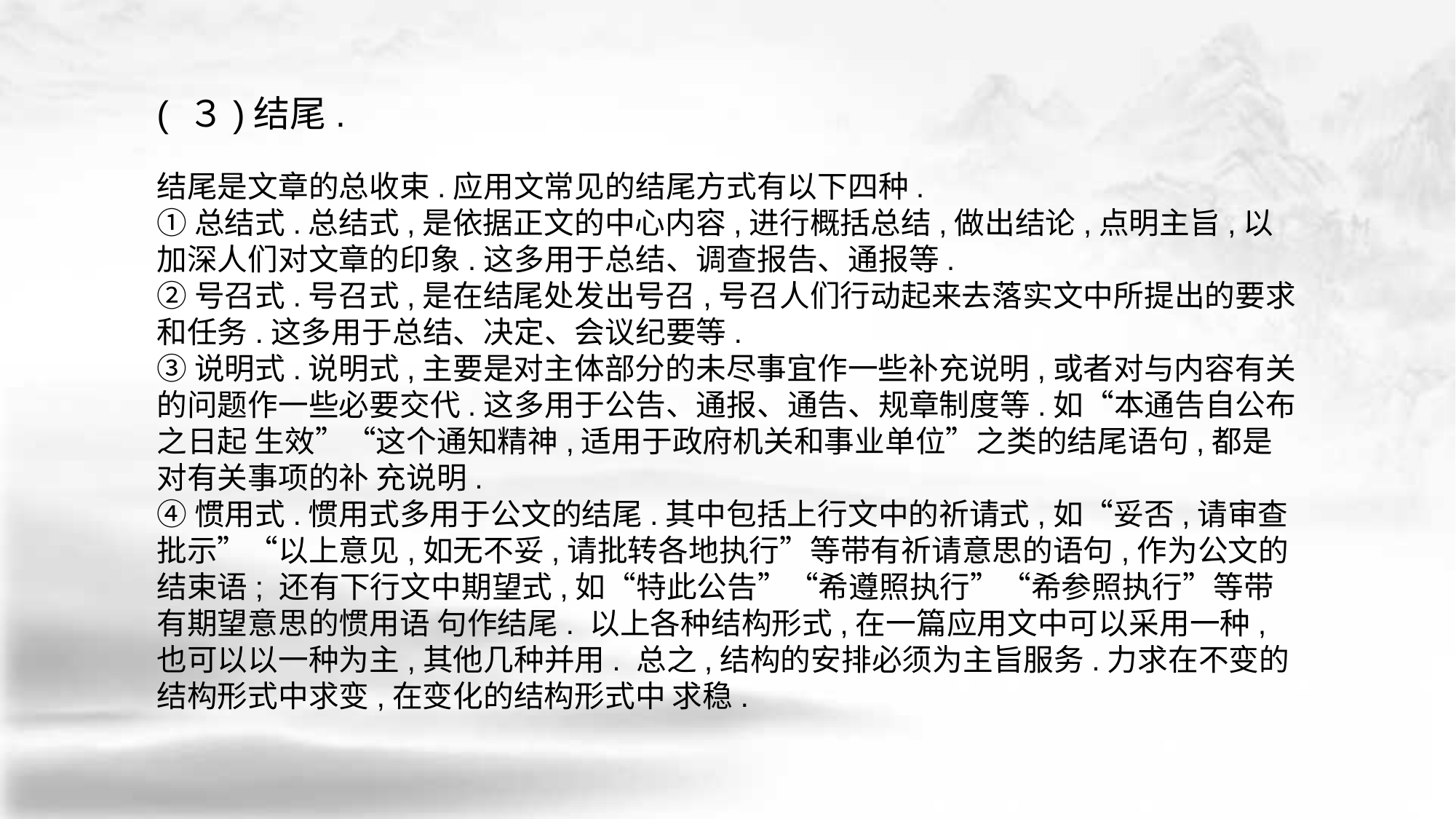

( ３)结尾.

结尾是文章的总收束.应用文常见的结尾方式有以下四种.
①总结式.总结式,是依据正文的中心内容,进行概括总结,做出结论,点明主旨,以加深人们对文章的印象.这多用于总结、调查报告、通报等.
②号召式.号召式,是在结尾处发出号召,号召人们行动起来去落实文中所提出的要求 和任务.这多用于总结、决定、会议纪要等.
③说明式.说明式,主要是对主体部分的未尽事宜作一些补充说明,或者对与内容有关 的问题作一些必要交代.这多用于公告、通报、通告、规章制度等.如“本通告自公布之日起 生效”“这个通知精神,适用于政府机关和事业单位”之类的结尾语句,都是对有关事项的补 充说明.
④惯用式.惯用式多用于公文的结尾.其中包括上行文中的祈请式,如“妥否,请审查 批示”“以上意见,如无不妥,请批转各地执行”等带有祈请意思的语句,作为公文的结束语; 还有下行文中期望式,如“特此公告”“希遵照执行”“希参照执行”等带有期望意思的惯用语 句作结尾. 以上各种结构形式,在一篇应用文中可以采用一种,也可以以一种为主,其他几种并用. 总之,结构的安排必须为主旨服务.力求在不变的结构形式中求变,在变化的结构形式中 求稳.